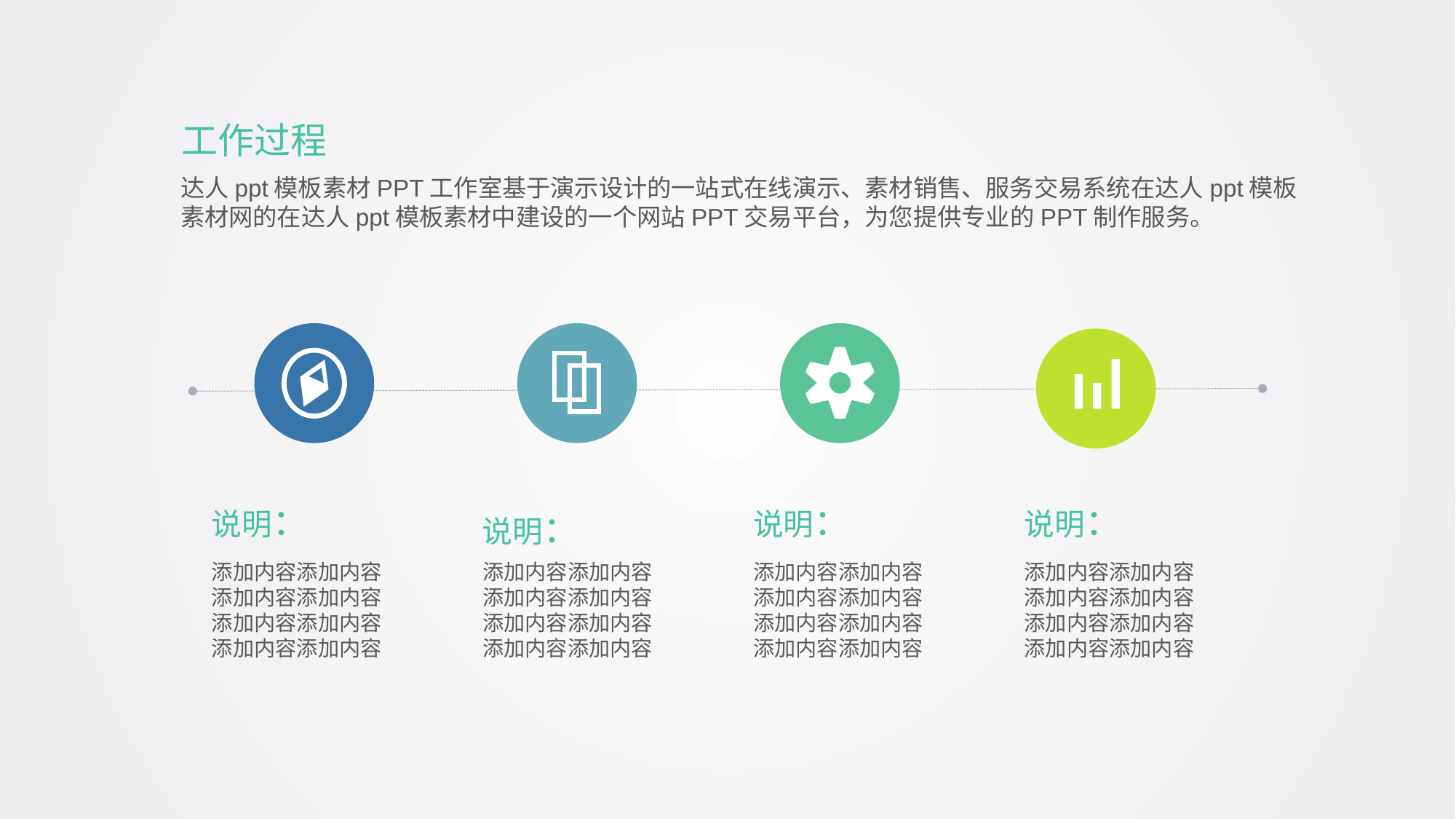

工作过程
达人ppt模板素材PPT工作室基于演示设计的一站式在线演示、素材销售、服务交易系统在达人ppt模板素材网的在达人ppt模板素材中建设的一个网站PPT交易平台，为您提供专业的PPT制作服务。

说明：
说明：
说明：
说明：
添加内容添加内容
添加内容添加内容
添加内容添加内容
添加内容添加内容
添加内容添加内容
添加内容添加内容
添加内容添加内容
添加内容添加内容
添加内容添加内容
添加内容添加内容
添加内容添加内容
添加内容添加内容
添加内容添加内容
添加内容添加内容
添加内容添加内容
添加内容添加内容